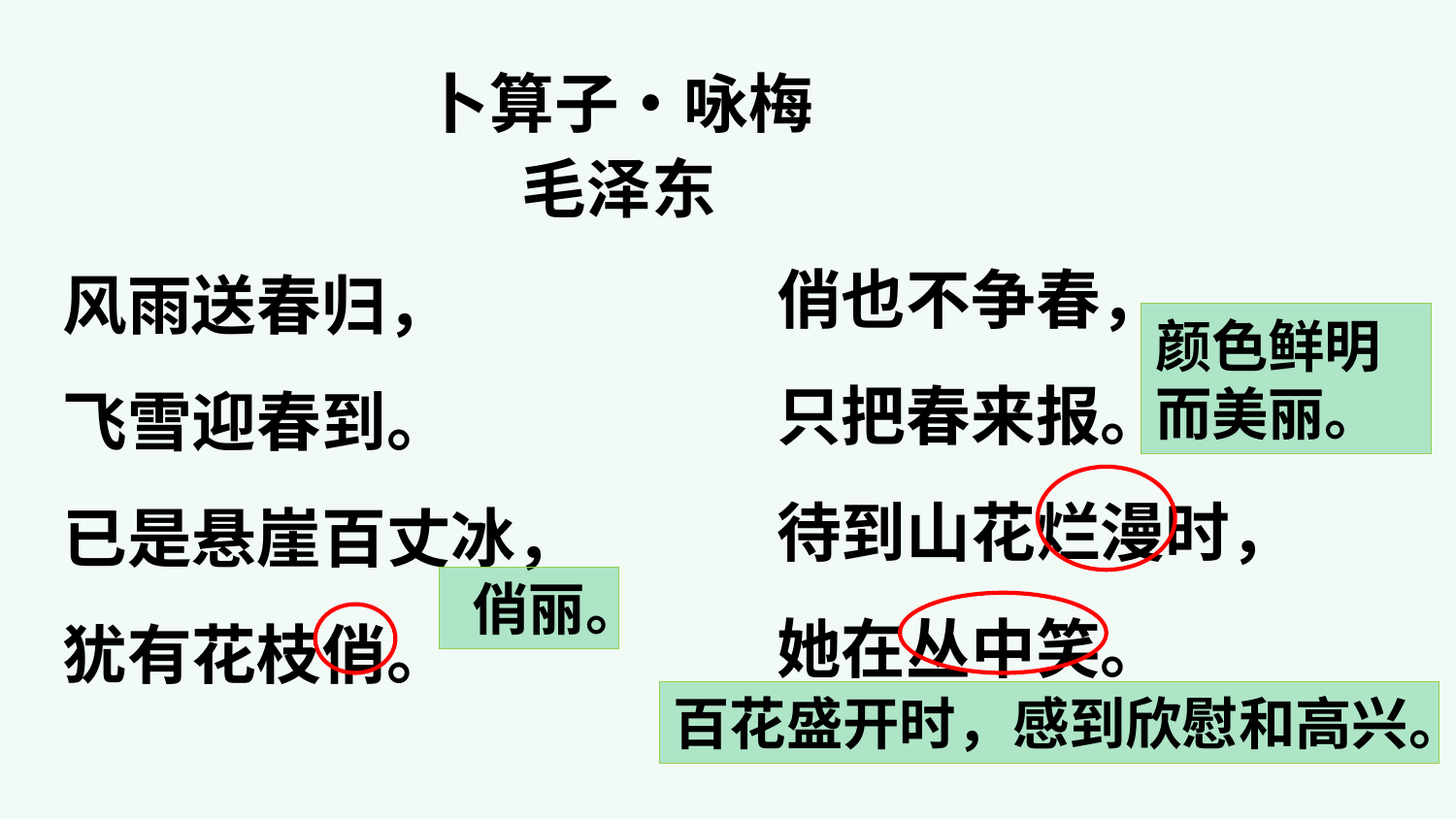

卜算子•咏梅
毛泽东
风雨送春归，
飞雪迎春到。
已是悬崖百丈冰，
犹有花枝俏。

俏也不争春，
只把春来报。
待到山花烂漫时，
她在丛中笑。
颜色鲜明而美丽。

俏丽。

百花盛开时，感到欣慰和高兴。